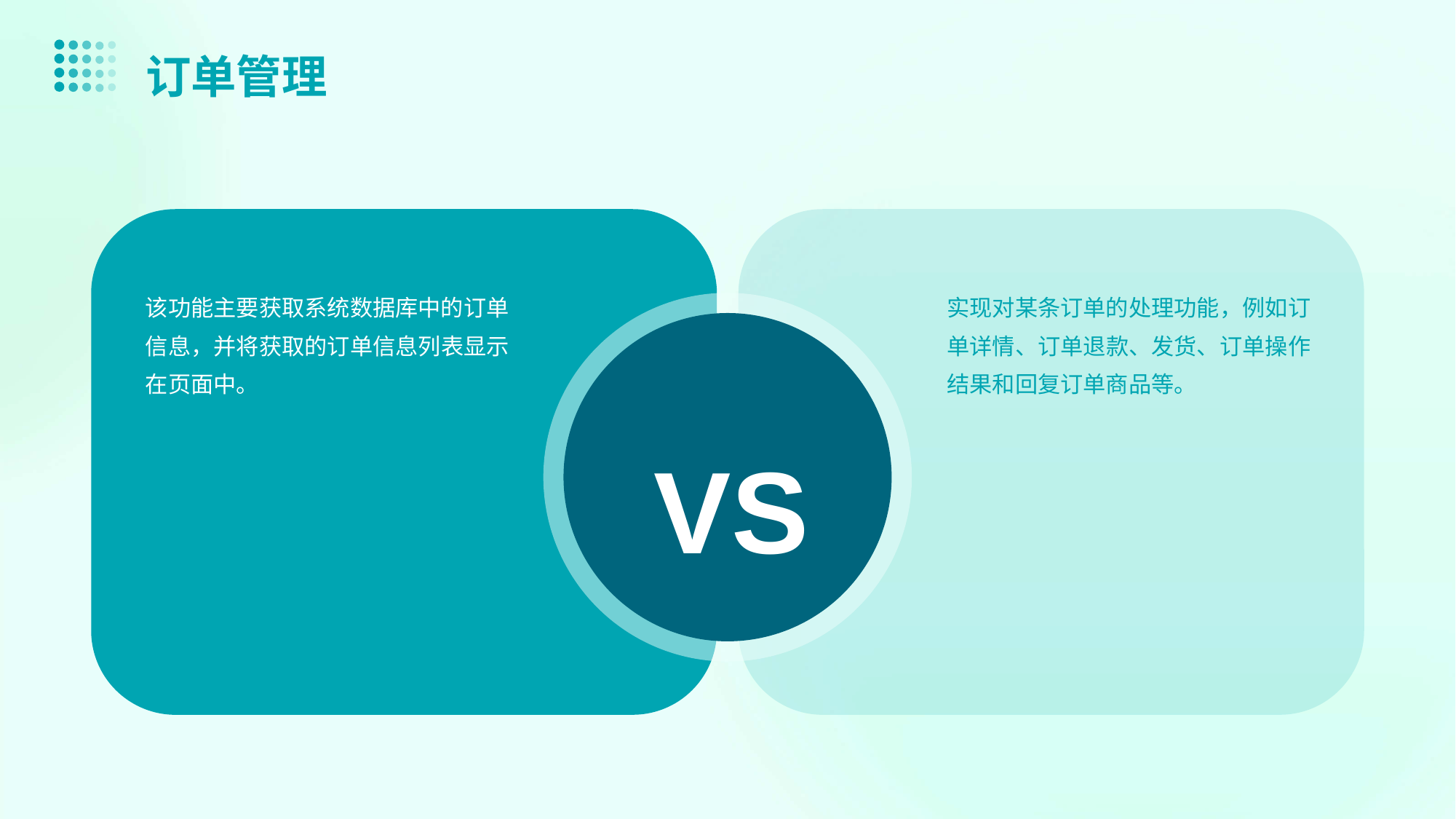

订单管理

该功能主要获取系统数据库中的订单信息，并将获取的订单信息列表显示在页面中。
实现对某条订单的处理功能，例如订单详情、订单退款、发货、订单操作结果和回复订单商品等。

VS